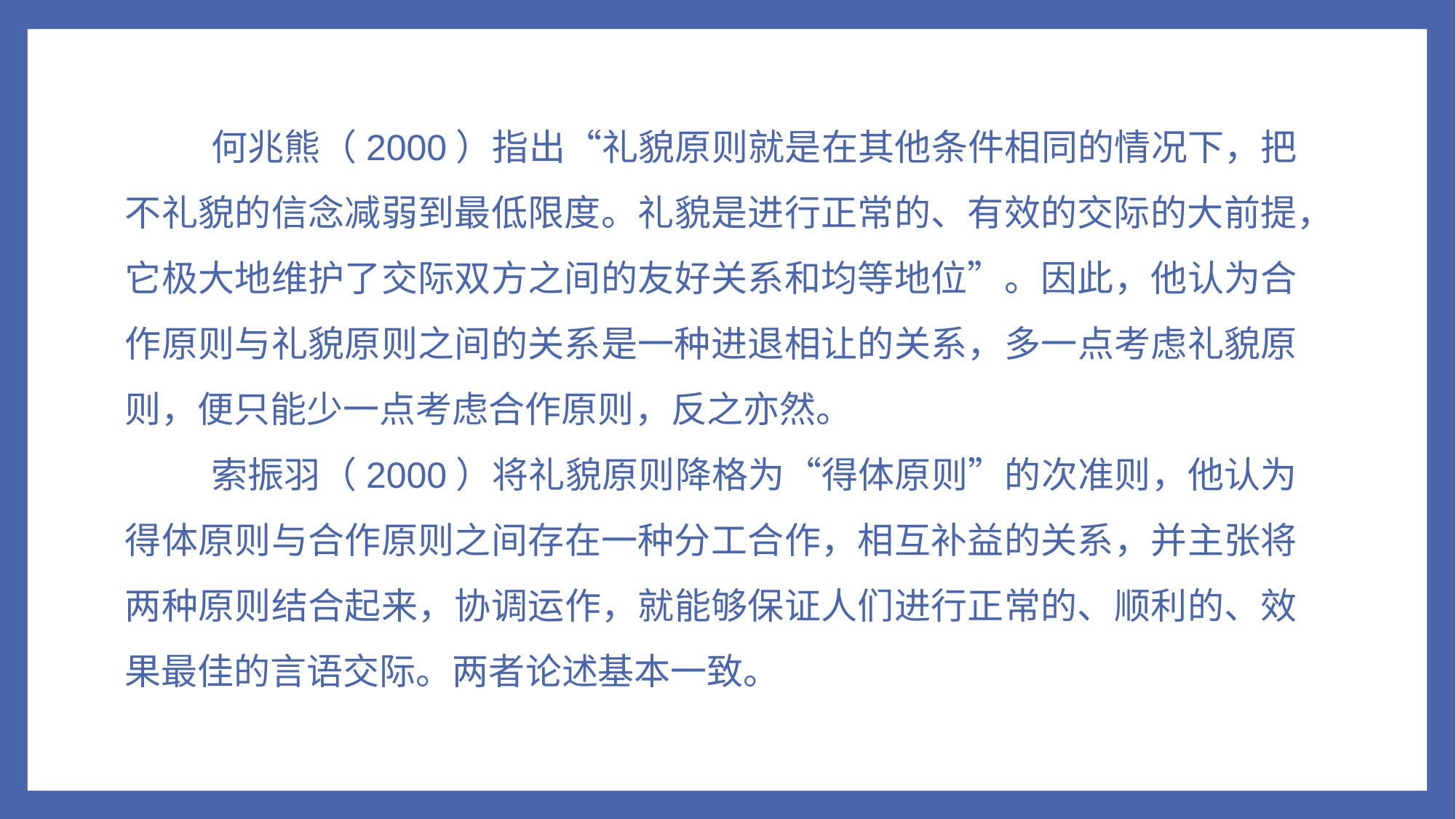

何兆熊（2000）指出“礼貌原则就是在其他条件相同的情况下，把不礼貌的信念减弱到最低限度。礼貌是进行正常的、有效的交际的大前提，它极大地维护了交际双方之间的友好关系和均等地位”。因此，他认为合作原则与礼貌原则之间的关系是一种进退相让的关系，多一点考虑礼貌原则，便只能少一点考虑合作原则，反之亦然。
索振羽（2000）将礼貌原则降格为“得体原则”的次准则，他认为得体原则与合作原则之间存在一种分工合作，相互补益的关系，并主张将两种原则结合起来，协调运作，就能够保证人们进行正常的、顺利的、效果最佳的言语交际。两者论述基本一致。